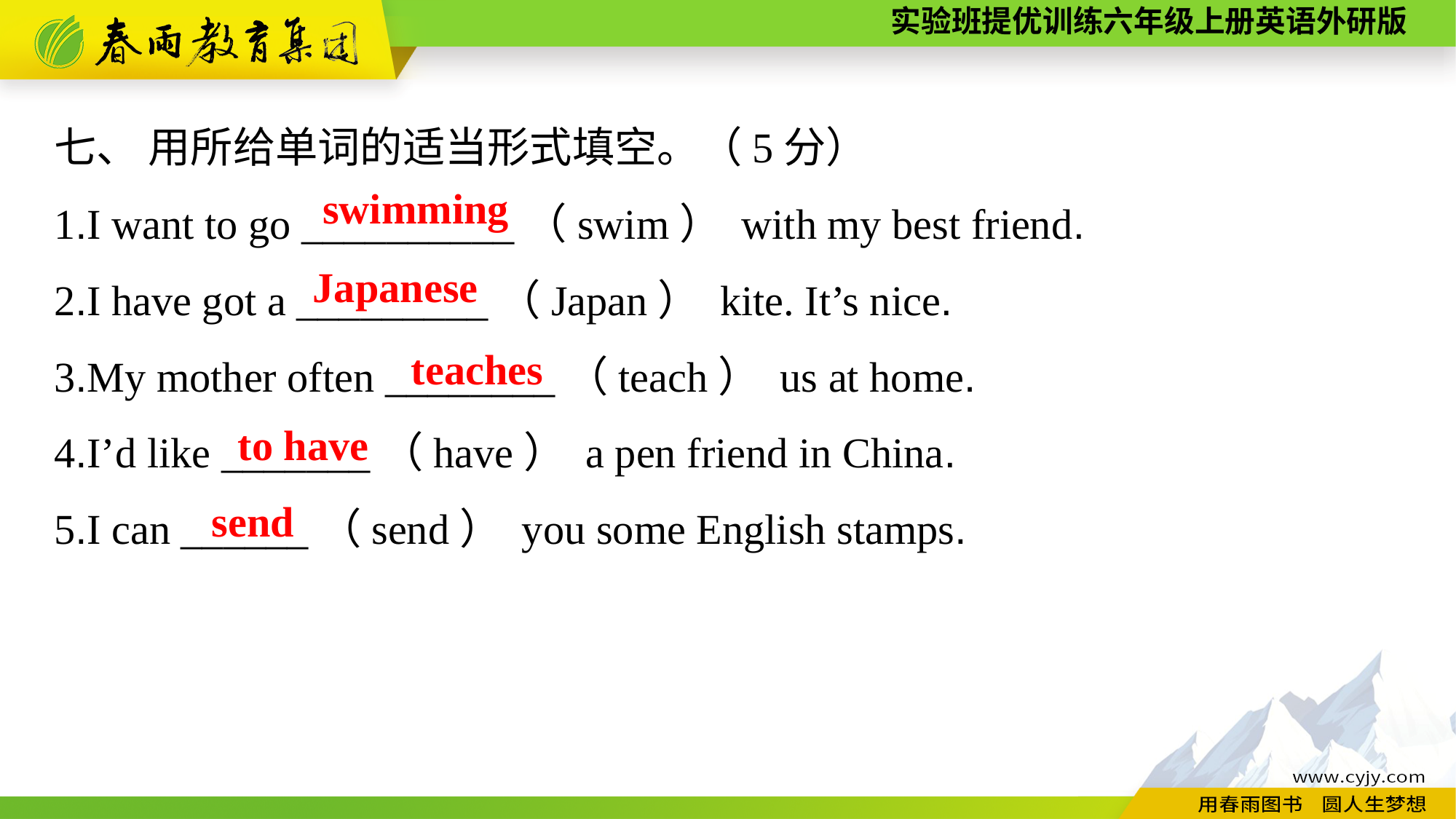

七、 用所给单词的适当形式填空。（5分）
1.I want to go __________（swim） with my best friend.
2.I have got a _________（Japan） kite. It’s nice.
3.My mother often ________（teach） us at home.
4.I’d like _______（have） a pen friend in China.
5.I can ______（send） you some English stamps.
swimming
Japanese
teaches
to have
send